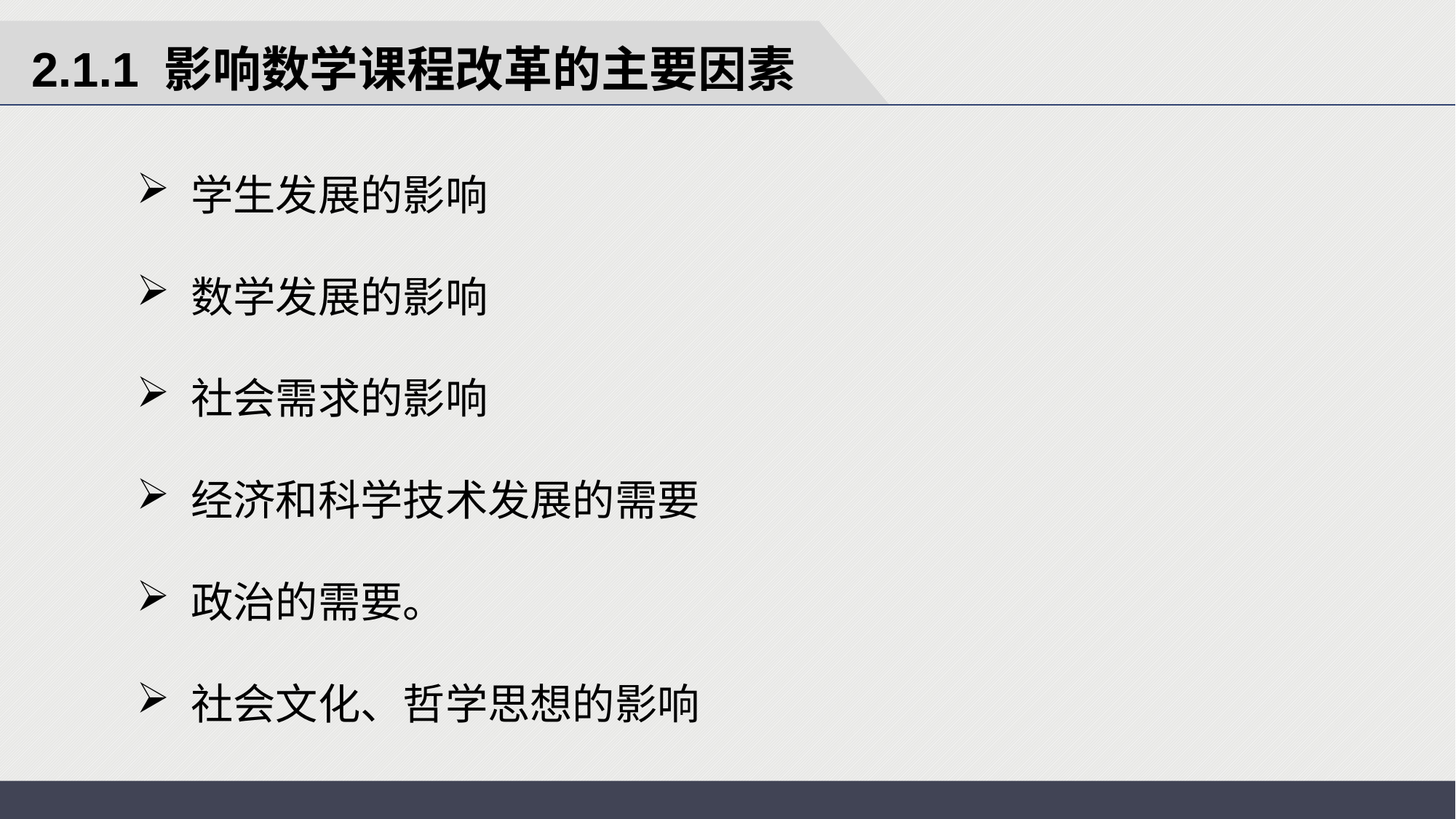

2.1.1 影响数学课程改革的主要因素
学生发展的影响
数学发展的影响
社会需求的影响
经济和科学技术发展的需要
政治的需要。
社会文化、哲学思想的影响